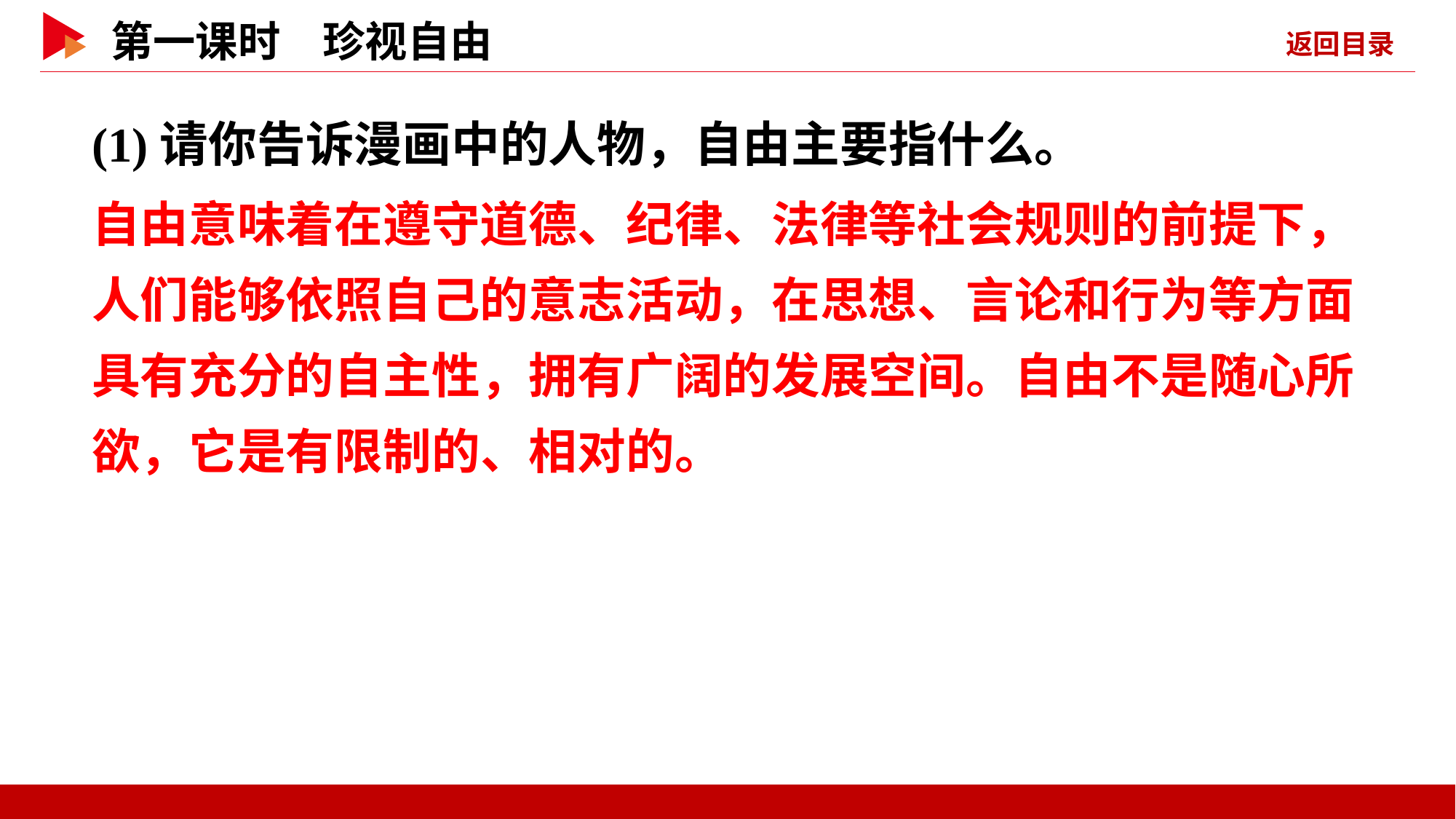

(1)请你告诉漫画中的人物，自由主要指什么。
自由意味着在遵守道德、纪律、法律等社会规则的前提下，人们能够依照自己的意志活动，在思想、言论和行为等方面具有充分的自主性，拥有广阔的发展空间。自由不是随心所欲，它是有限制的、相对的。